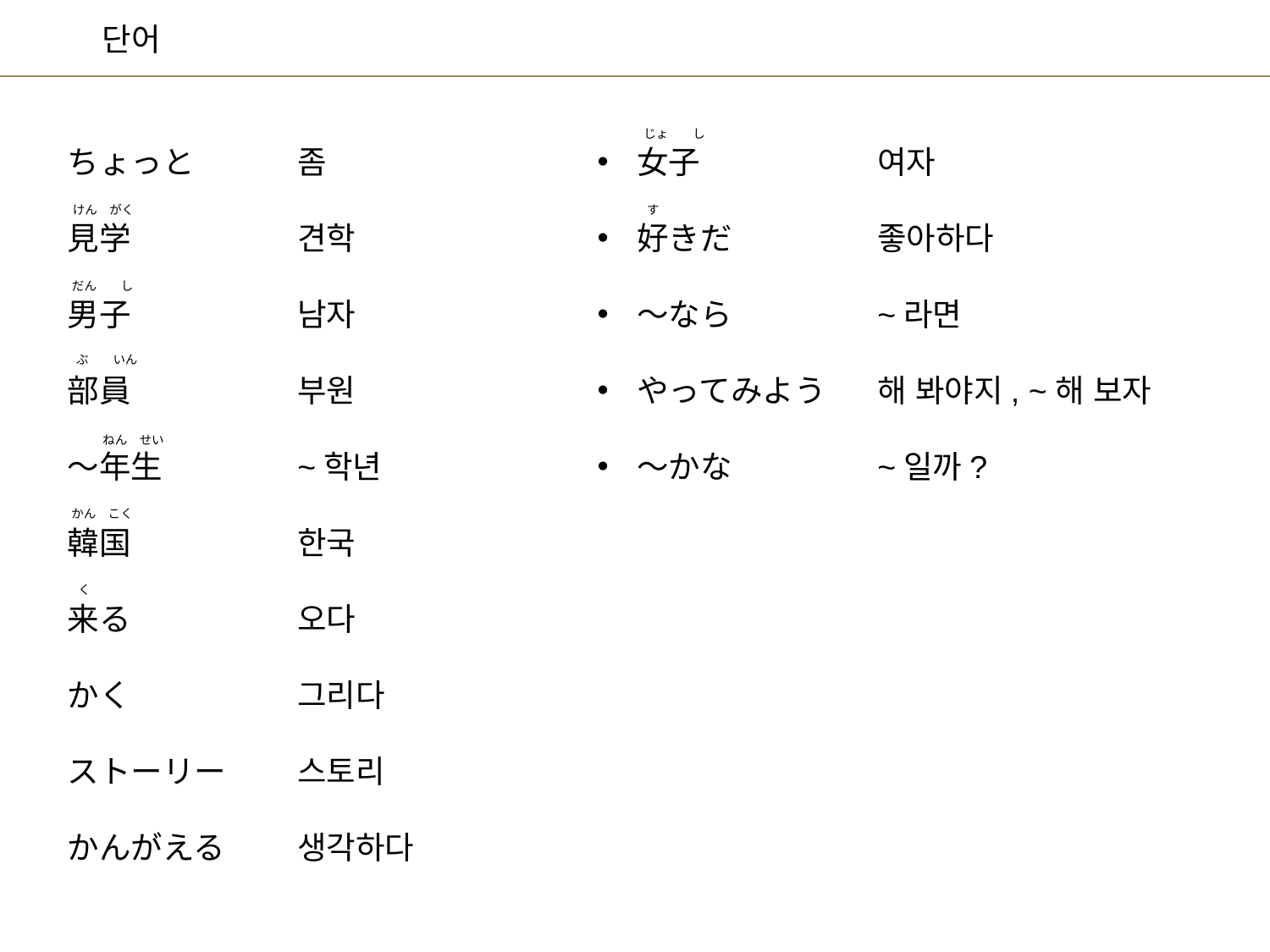

じょ　　し
여자

좋아하다

~라면

해 봐야지, ~해 보자

~일까?
좀

견학

남자

부원

~학년

한국

오다

그리다

스토리

생각하다
女子

好きだ

～なら

やってみよう

～かな
ちょっと

見学

男子

部員

～年生

韓国

来る

かく

ストーリー

かんがえる
けん　がく
す
だん　　し
ぶ　　いん
ねん　せい
かん　こく
く